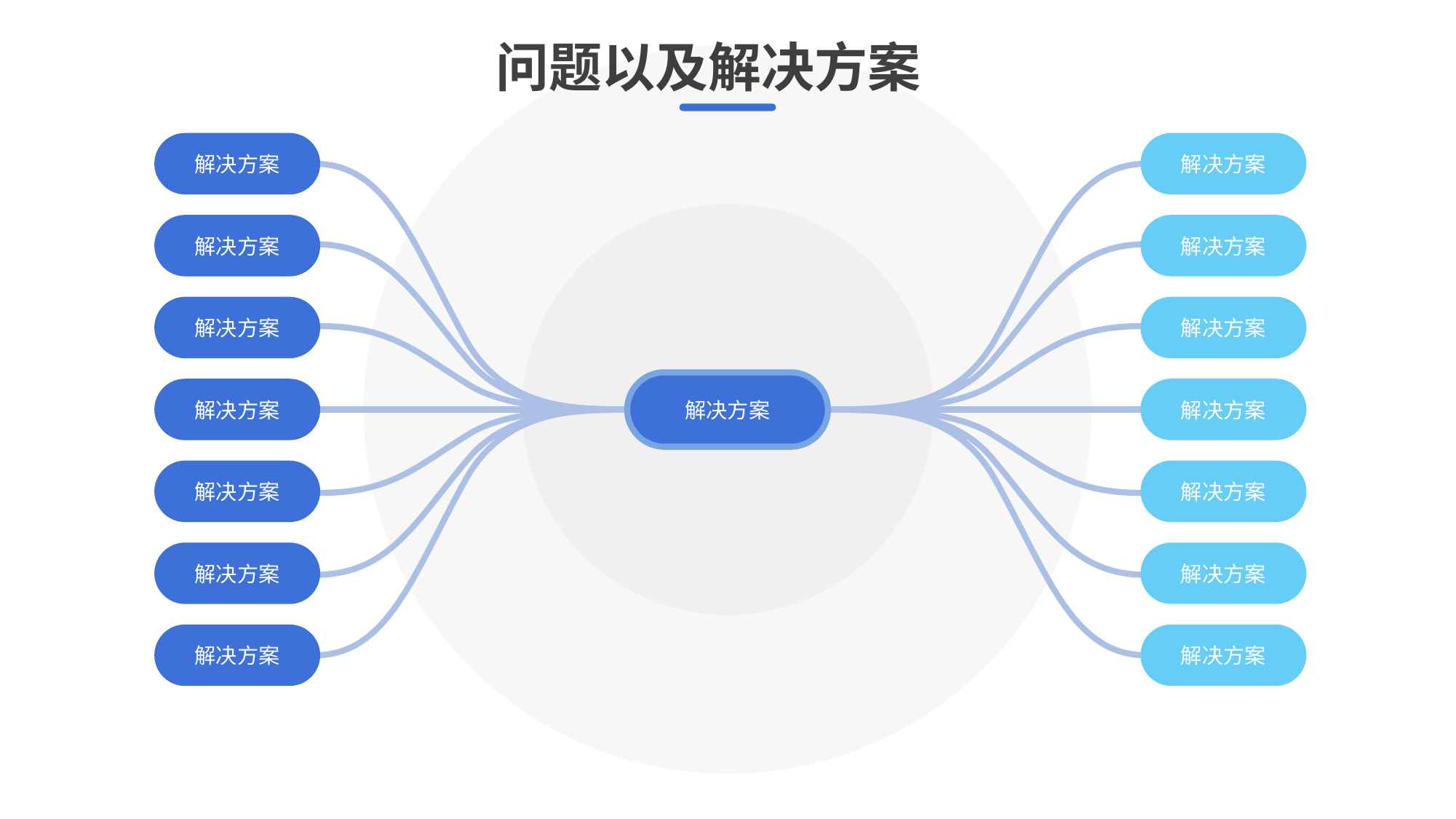

问题以及解决方案
c

解决方案
解决方案

解决方案
解决方案

解决方案
解决方案

解决方案
解决方案
解决方案

解决方案
解决方案
解决方案
解决方案
解决方案
解决方案